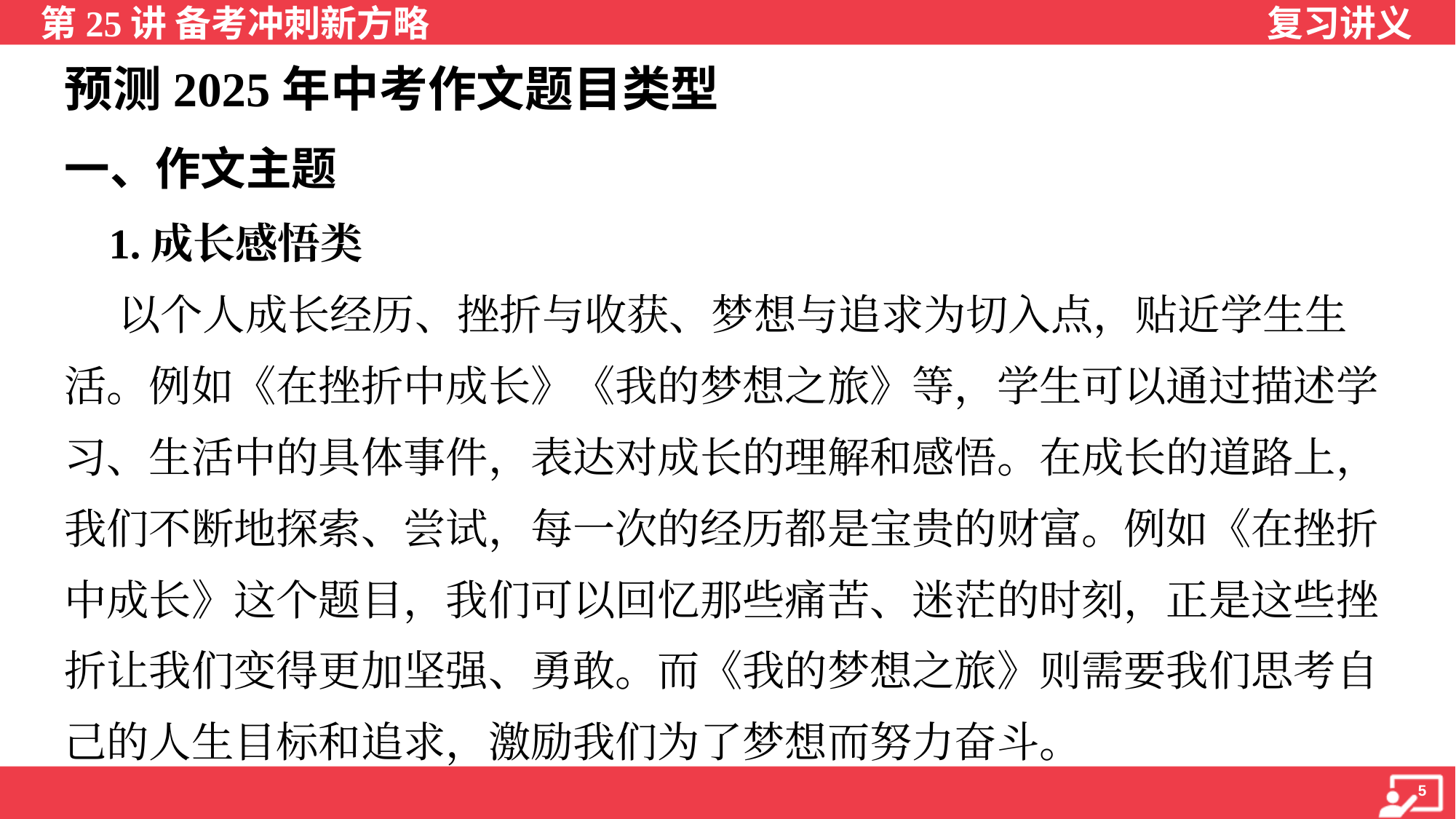

预测2025年中考作文题目类型
一、作文主题
    1.成长感悟类
    以个人成长经历、挫折与收获、梦想与追求为切入点，贴近学生生
活。例如《在挫折中成长》《我的梦想之旅》等，学生可以通过描述学
习、生活中的具体事件，表达对成长的理解和感悟。在成长的道路上，
我们不断地探索、尝试，每一次的经历都是宝贵的财富。例如《在挫折
中成长》这个题目，我们可以回忆那些痛苦、迷茫的时刻，正是这些挫
折让我们变得更加坚强、勇敢。而《我的梦想之旅》则需要我们思考自
己的人生目标和追求，激励我们为了梦想而努力奋斗。